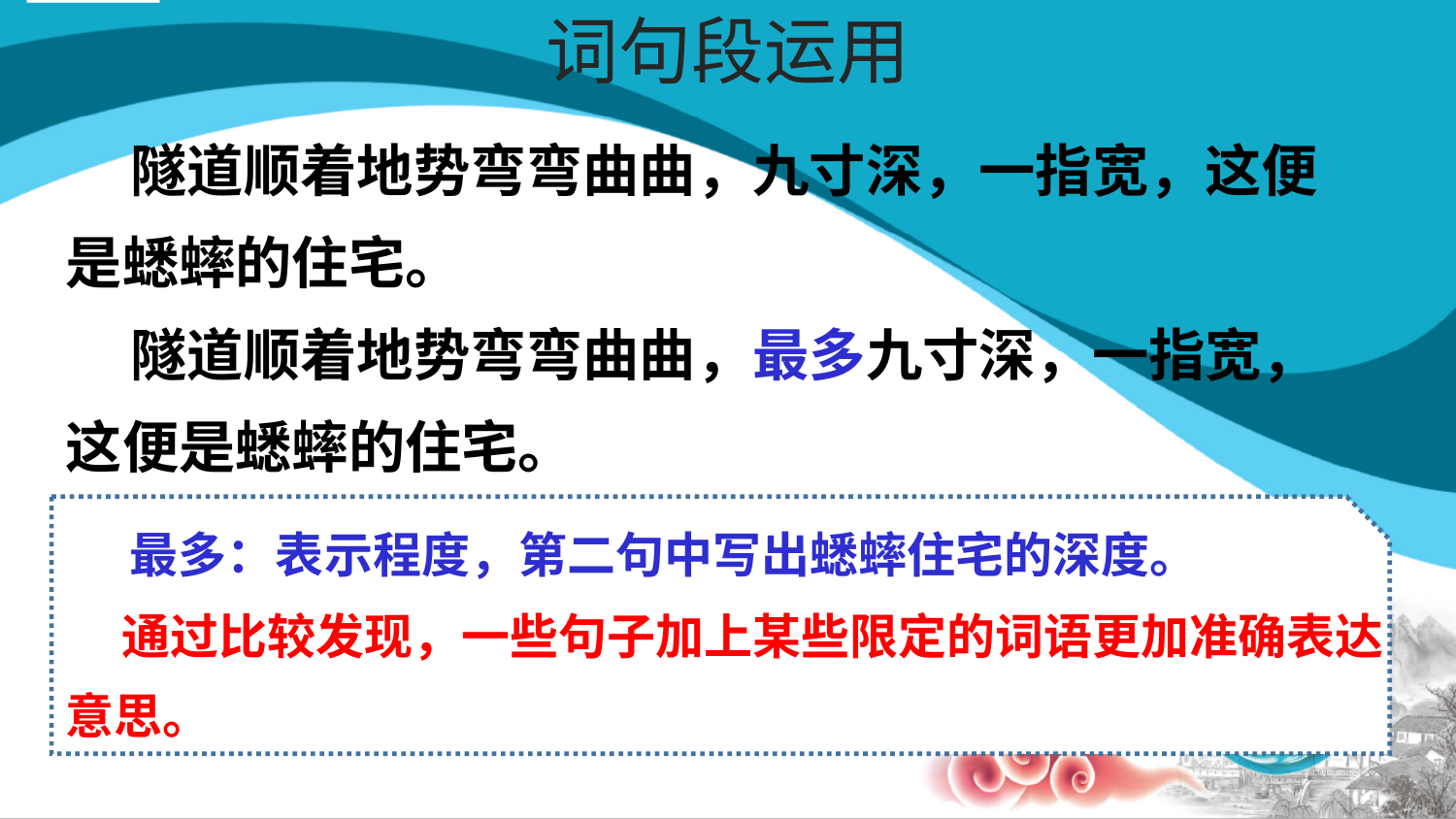

# 词句段运用
    隧道顺着地势弯弯曲曲，九寸深，一指宽，这便是蟋蟀的住宅。
    隧道顺着地势弯弯曲曲，最多九寸深，一指宽，这便是蟋蟀的住宅。

    最多：表示程度，第二句中写出蟋蟀住宅的深度。
    通过比较发现，一些句子加上某些限定的词语更加准确表达意思。